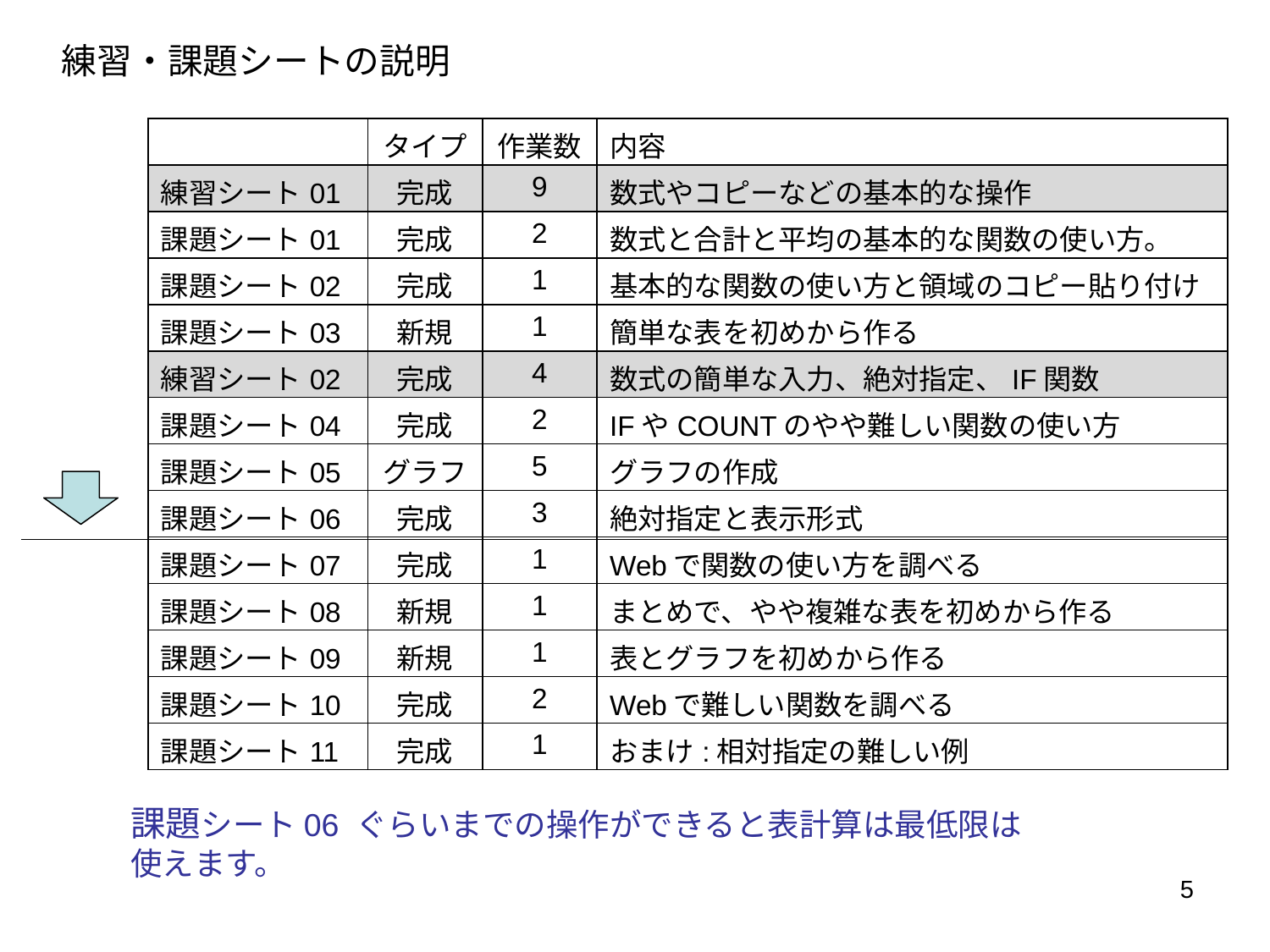

練習・課題シートの説明
|  | タイプ | 作業数 | 内容 |
| --- | --- | --- | --- |
| 練習シート01 | 完成 | 9 | 数式やコピーなどの基本的な操作 |
| 課題シート01 | 完成 | 2 | 数式と合計と平均の基本的な関数の使い方。 |
| 課題シート02 | 完成 | 1 | 基本的な関数の使い方と領域のコピー貼り付け |
| 課題シート03 | 新規 | 1 | 簡単な表を初めから作る |
| 練習シート02 | 完成 | 4 | 数式の簡単な入力、絶対指定、IF関数 |
| 課題シート04 | 完成 | 2 | IFやCOUNTのやや難しい関数の使い方 |
| 課題シート05 | グラフ | 5 | グラフの作成 |
| 課題シート06 | 完成 | 3 | 絶対指定と表示形式 |
| 課題シート07 | 完成 | 1 | Webで関数の使い方を調べる |
| 課題シート08 | 新規 | 1 | まとめで、やや複雑な表を初めから作る |
| 課題シート09 | 新規 | 1 | 表とグラフを初めから作る |
| 課題シート10 | 完成 | 2 | Webで難しい関数を調べる |
| 課題シート11 | 完成 | 1 | おまけ:相対指定の難しい例 |

課題シート06 ぐらいまでの操作ができると表計算は最低限は使えます。
5